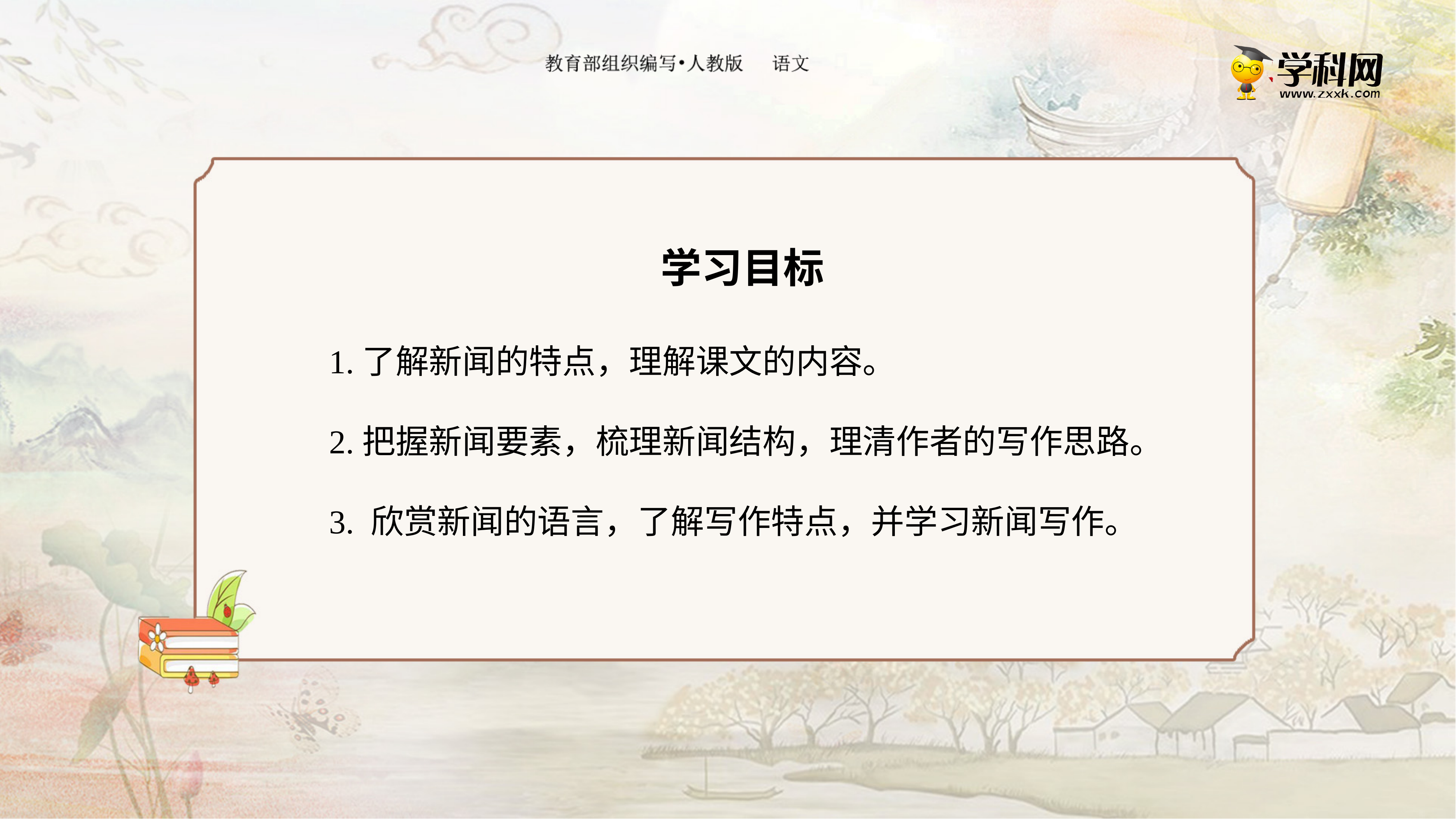

学习目标
1.了解新闻的特点，理解课文的内容。
2.把握新闻要素，梳理新闻结构，理清作者的写作思路。
3. 欣赏新闻的语言，了解写作特点，并学习新闻写作。